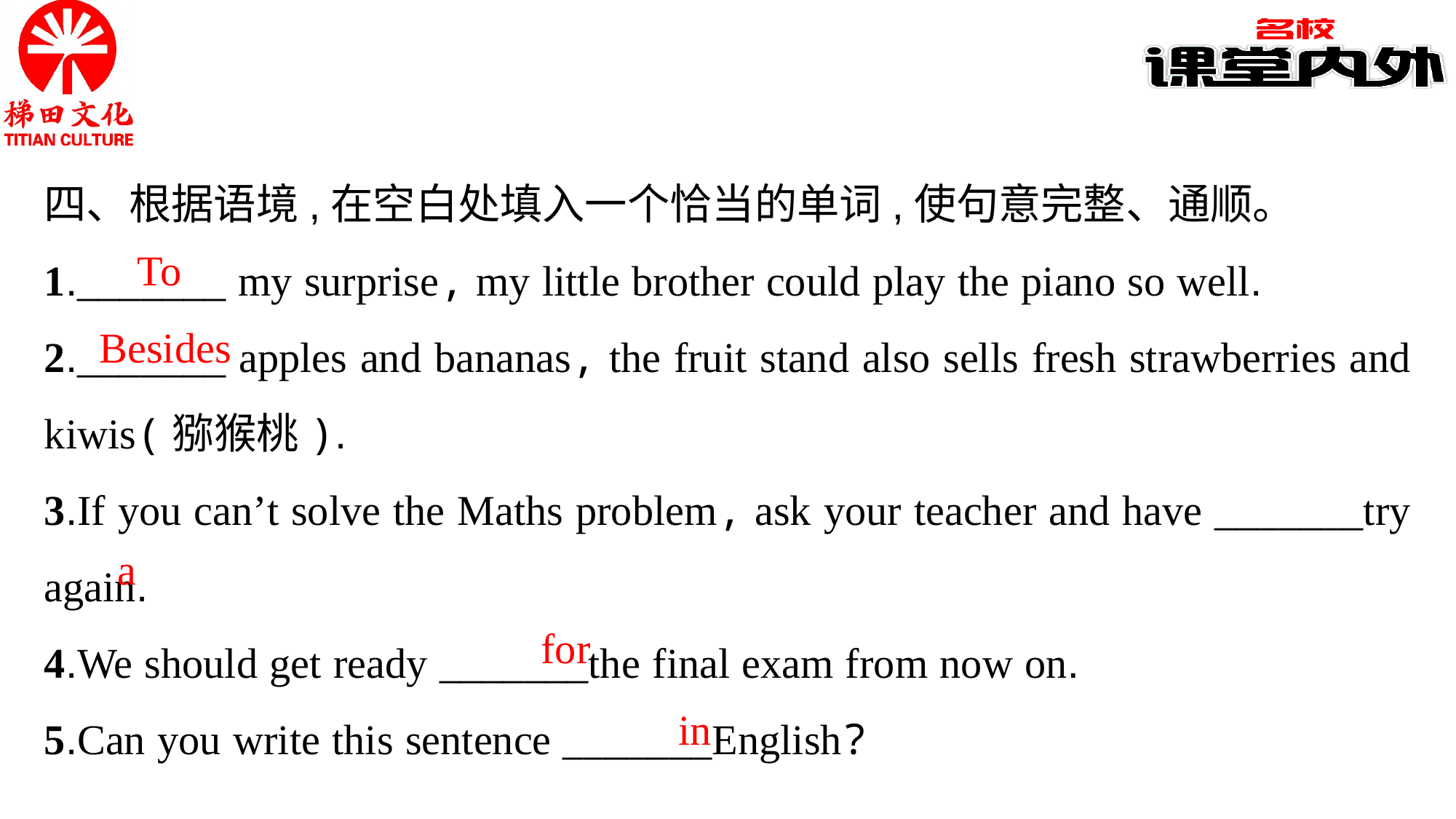

四、根据语境,在空白处填入一个恰当的单词,使句意完整、通顺。
1._______ my surprise, my little brother could play the piano so well.
2._______ apples and bananas, the fruit stand also sells fresh strawberries and kiwis(猕猴桃).
3.If you can’t solve the Maths problem, ask your teacher and have _______try again.
4.We should get ready _______the final exam from now on.
5.Can you write this sentence _______English?
To
Besides
a
for
in